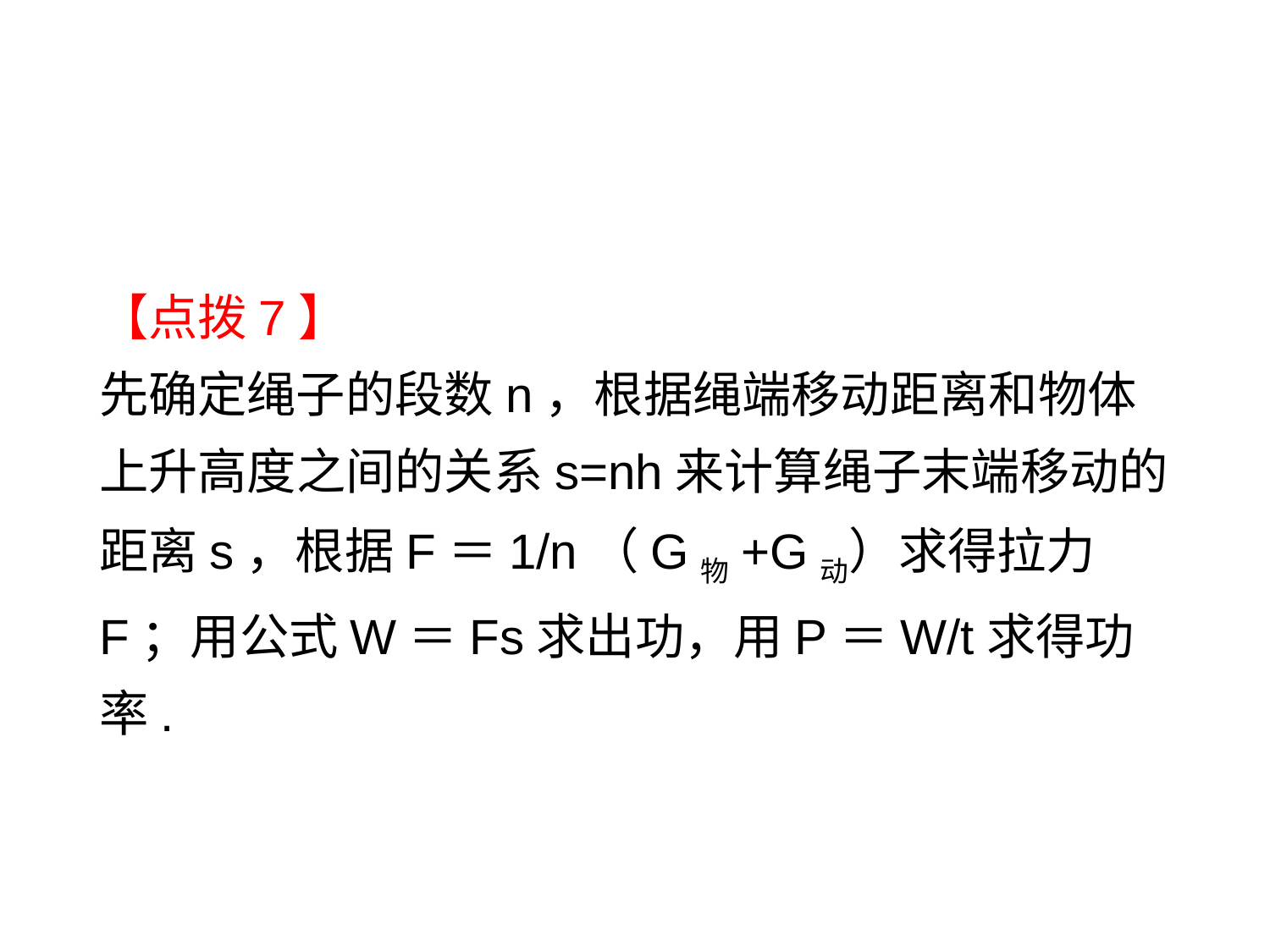

【点拨7】
先确定绳子的段数n，根据绳端移动距离和物体上升高度之间的关系s=nh来计算绳子末端移动的距离s，根据F＝1/n（G物+G动）求得拉力F；用公式W＝Fs求出功，用P＝W/t求得功率.